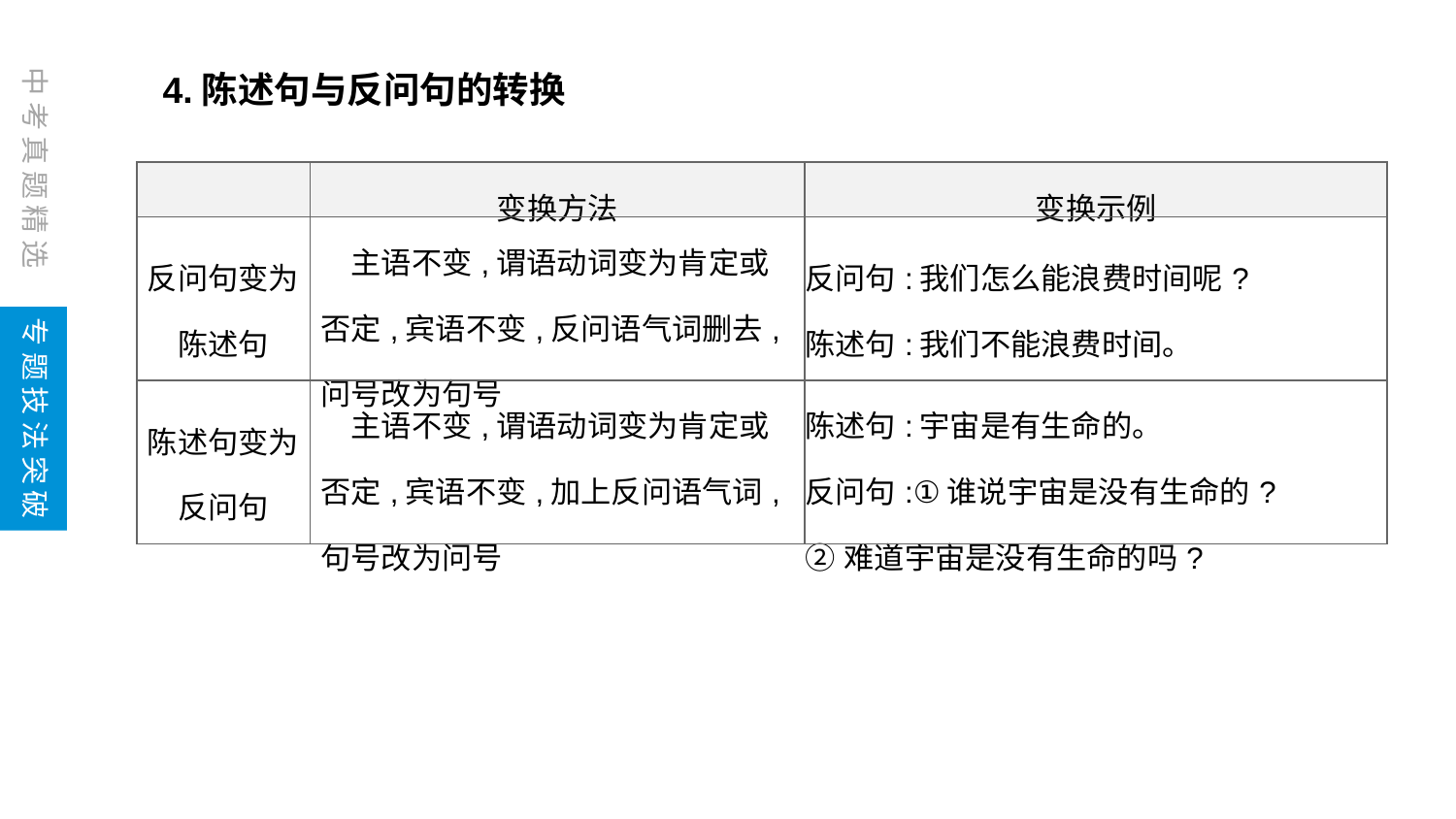

中考真题精选
4.陈述句与反问句的转换
|  | 变换方法 | 变换示例 |
| --- | --- | --- |
| 反问句变为 陈述句 | 主语不变,谓语动词变为肯定或否定,宾语不变,反问语气词删去,问号改为句号 | 反问句:我们怎么能浪费时间呢? 陈述句:我们不能浪费时间。 |
| 陈述句变为 反问句 | 主语不变,谓语动词变为肯定或否定,宾语不变,加上反问语气词,句号改为问号 | 陈述句:宇宙是有生命的。 反问句:①谁说宇宙是没有生命的? ②难道宇宙是没有生命的吗? |

专题技法突破